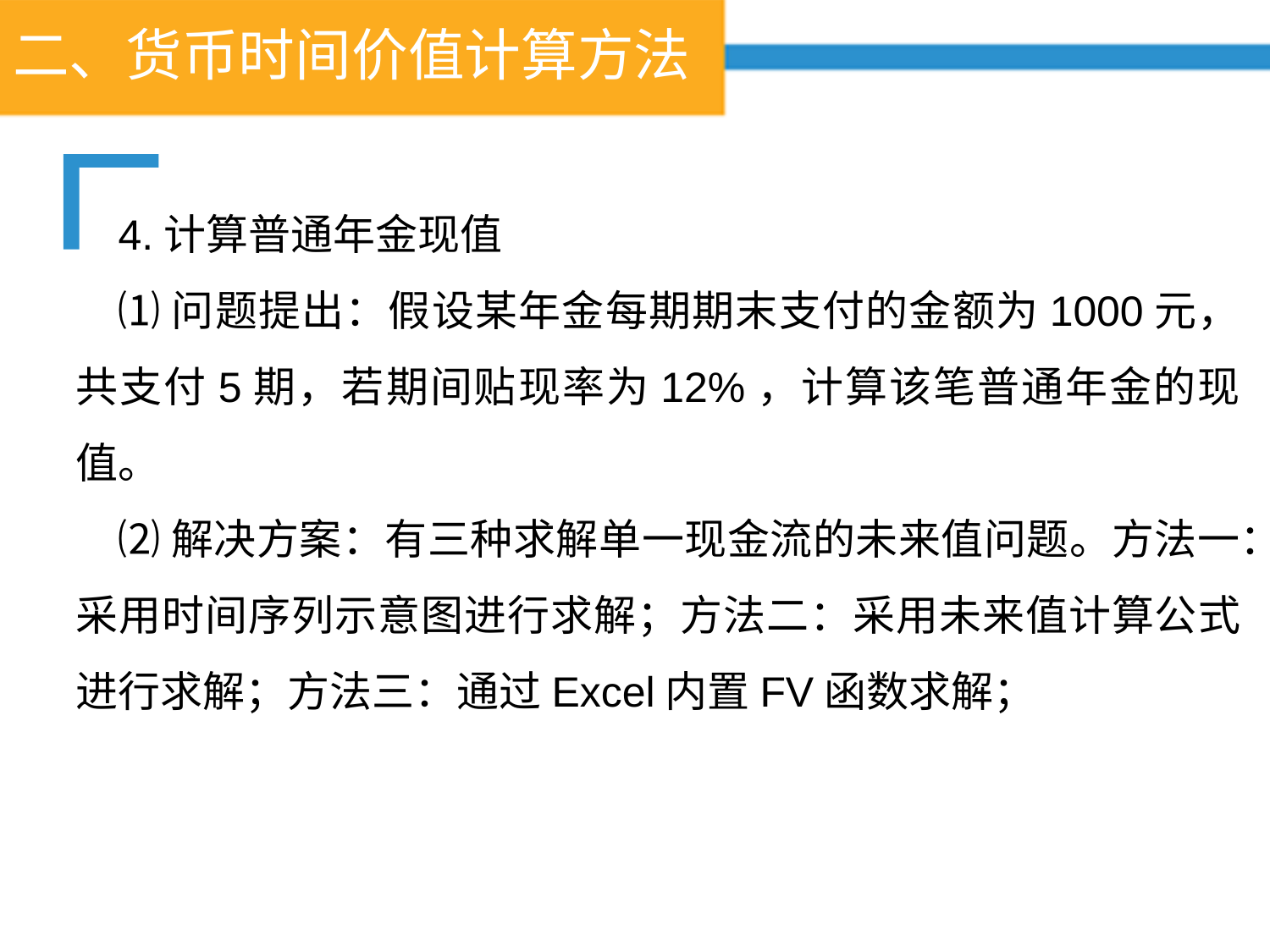

# 二、货币时间价值计算方法

4.计算普通年金现值
⑴问题提出：假设某年金每期期末支付的金额为1000元，共支付5期，若期间贴现率为12%，计算该笔普通年金的现值。
⑵解决方案：有三种求解单一现金流的未来值问题。方法一：采用时间序列示意图进行求解；方法二：采用未来值计算公式进行求解；方法三：通过Excel内置FV函数求解；